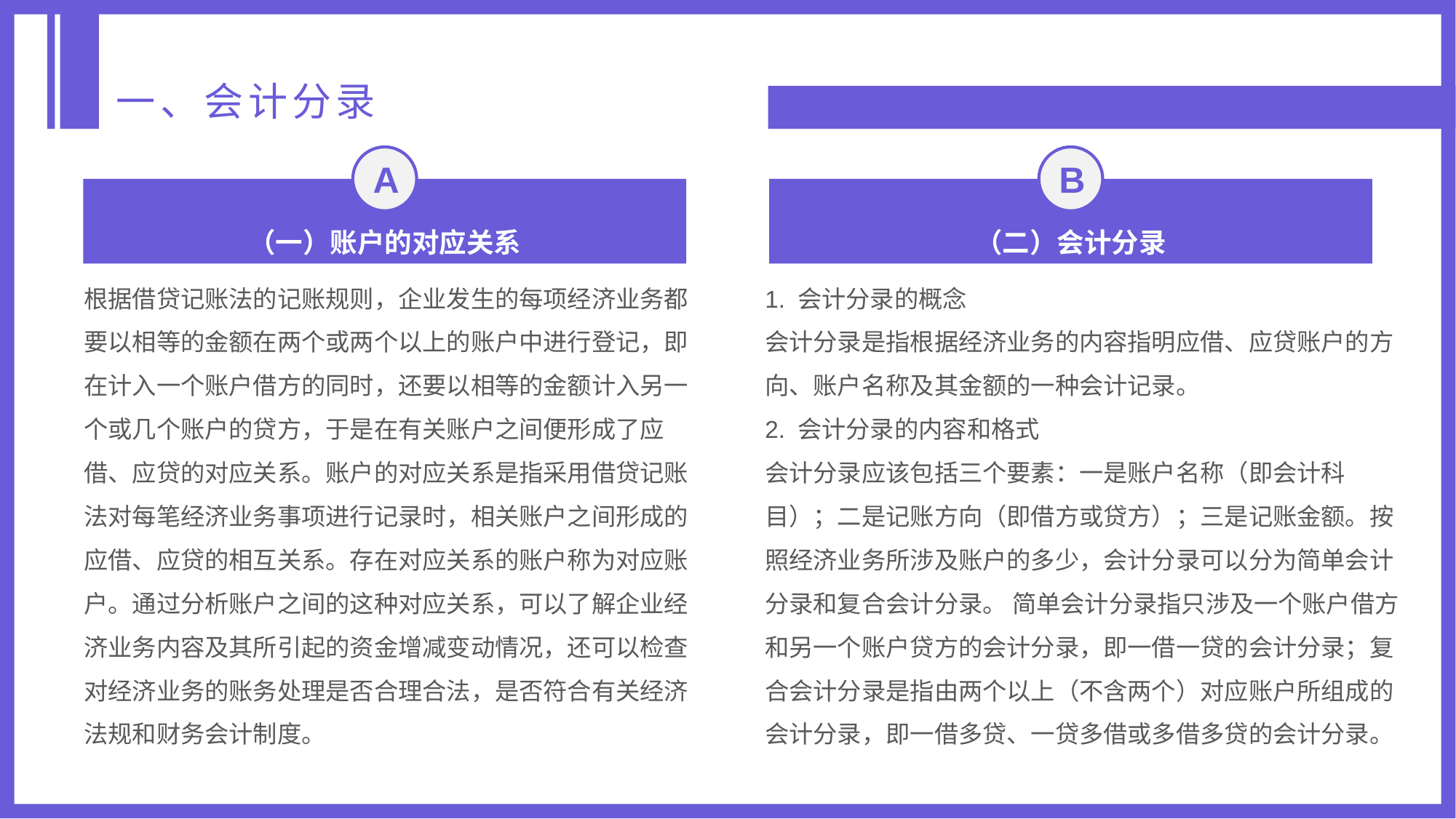

一、会计分录
A
B
（一）账户的对应关系
（二）会计分录
根据借贷记账法的记账规则，企业发生的每项经济业务都要以相等的金额在两个或两个以上的账户中进行登记，即在计入一个账户借方的同时，还要以相等的金额计入另一个或几个账户的贷方，于是在有关账户之间便形成了应借、应贷的对应关系。账户的对应关系是指采用借贷记账法对每笔经济业务事项进行记录时，相关账户之间形成的应借、应贷的相互关系。存在对应关系的账户称为对应账户。通过分析账户之间的这种对应关系，可以了解企业经济业务内容及其所引起的资金增减变动情况，还可以检查对经济业务的账务处理是否合理合法，是否符合有关经济法规和财务会计制度。
1. 会计分录的概念
会计分录是指根据经济业务的内容指明应借、应贷账户的方向、账户名称及其金额的一种会计记录。
2. 会计分录的内容和格式
会计分录应该包括三个要素：一是账户名称（即会计科目）；二是记账方向（即借方或贷方）；三是记账金额。按照经济业务所涉及账户的多少，会计分录可以分为简单会计分录和复合会计分录。 简单会计分录指只涉及一个账户借方和另一个账户贷方的会计分录，即一借一贷的会计分录；复合会计分录是指由两个以上（不含两个）对应账户所组成的会计分录，即一借多贷、一贷多借或多借多贷的会计分录。